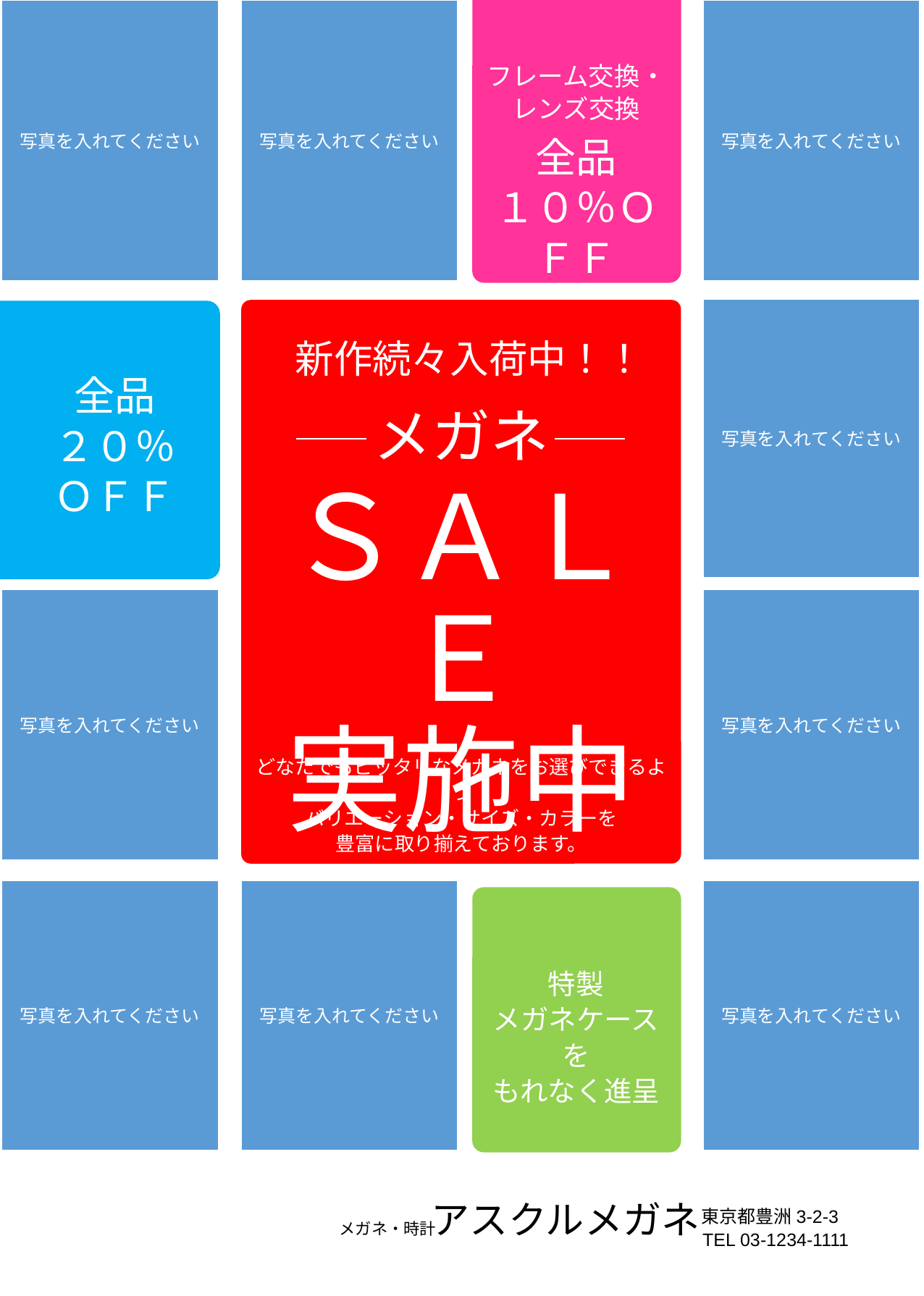

写真を入れてください
写真を入れてください
写真を入れてください
フレーム交換・
レンズ交換
全品
１０％ＯＦＦ
写真を入れてください

新作続々入荷中！！
全品
２０％
ＯＦＦ
メガネ
ＳＡＬＥ
実施中
写真を入れてください
写真を入れてください
どなたでもピッタリなメガネをお選びできるよう
バリエーション・サイズ・カラーを
豊富に取り揃えております。
写真を入れてください
写真を入れてください
写真を入れてください

特製
メガネケースを
もれなく進呈
東京都豊洲3-2-3
メガネ・時計
アスクルメガネ
TEL 03-1234-1111